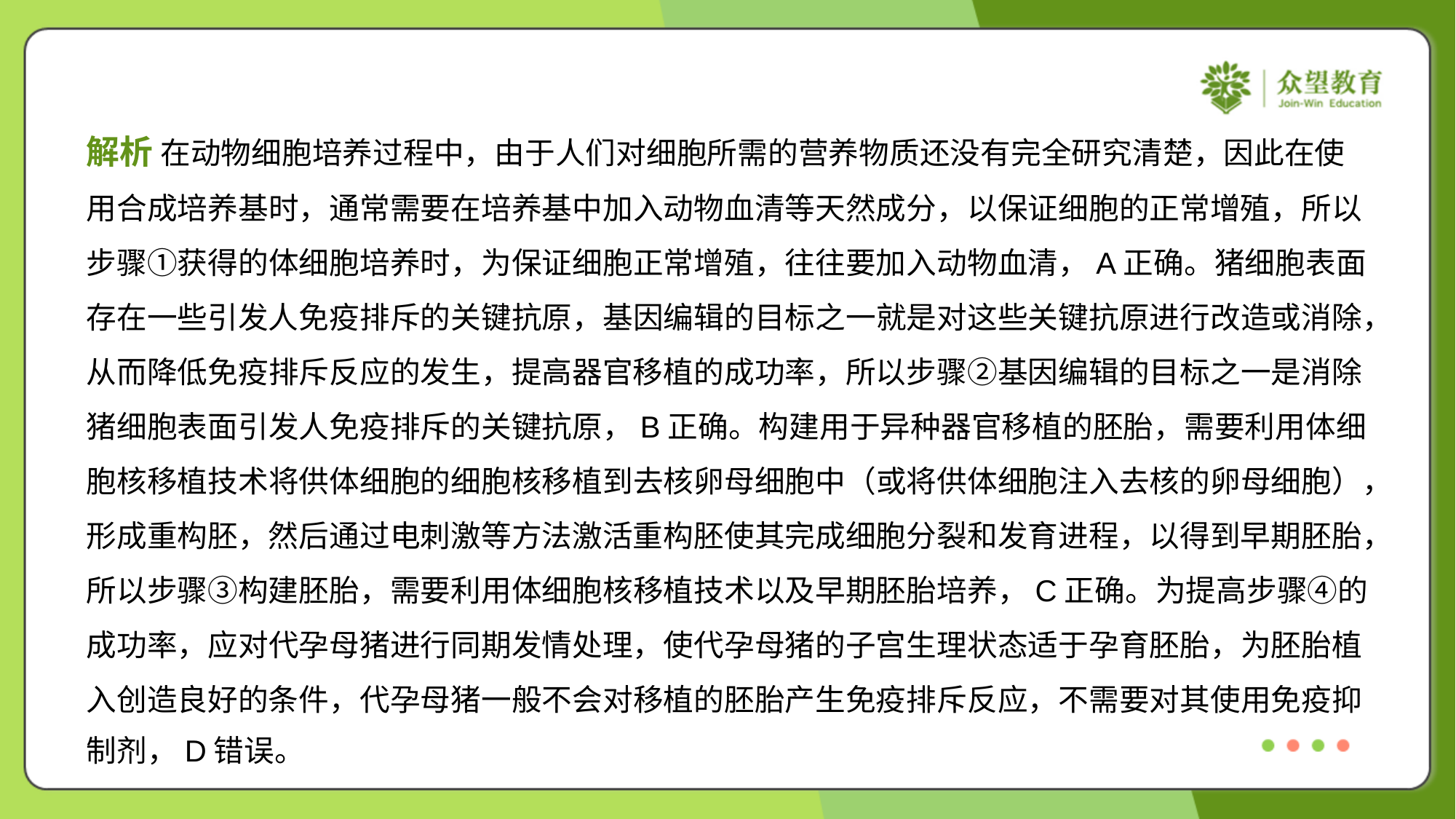

解析 在动物细胞培养过程中，由于人们对细胞所需的营养物质还没有完全研究清楚，因此在使
用合成培养基时，通常需要在培养基中加入动物血清等天然成分，以保证细胞的正常增殖，所以
步骤①获得的体细胞培养时，为保证细胞正常增殖，往往要加入动物血清，A正确。猪细胞表面
存在一些引发人免疫排斥的关键抗原，基因编辑的目标之一就是对这些关键抗原进行改造或消除，
从而降低免疫排斥反应的发生，提高器官移植的成功率，所以步骤②基因编辑的目标之一是消除
猪细胞表面引发人免疫排斥的关键抗原，B正确。构建用于异种器官移植的胚胎，需要利用体细
胞核移植技术将供体细胞的细胞核移植到去核卵母细胞中（或将供体细胞注入去核的卵母细胞），
形成重构胚，然后通过电刺激等方法激活重构胚使其完成细胞分裂和发育进程，以得到早期胚胎，
所以步骤③构建胚胎，需要利用体细胞核移植技术以及早期胚胎培养，C正确。为提高步骤④的
成功率，应对代孕母猪进行同期发情处理，使代孕母猪的子宫生理状态适于孕育胚胎，为胚胎植
入创造良好的条件，代孕母猪一般不会对移植的胚胎产生免疫排斥反应，不需要对其使用免疫抑
制剂，D错误。